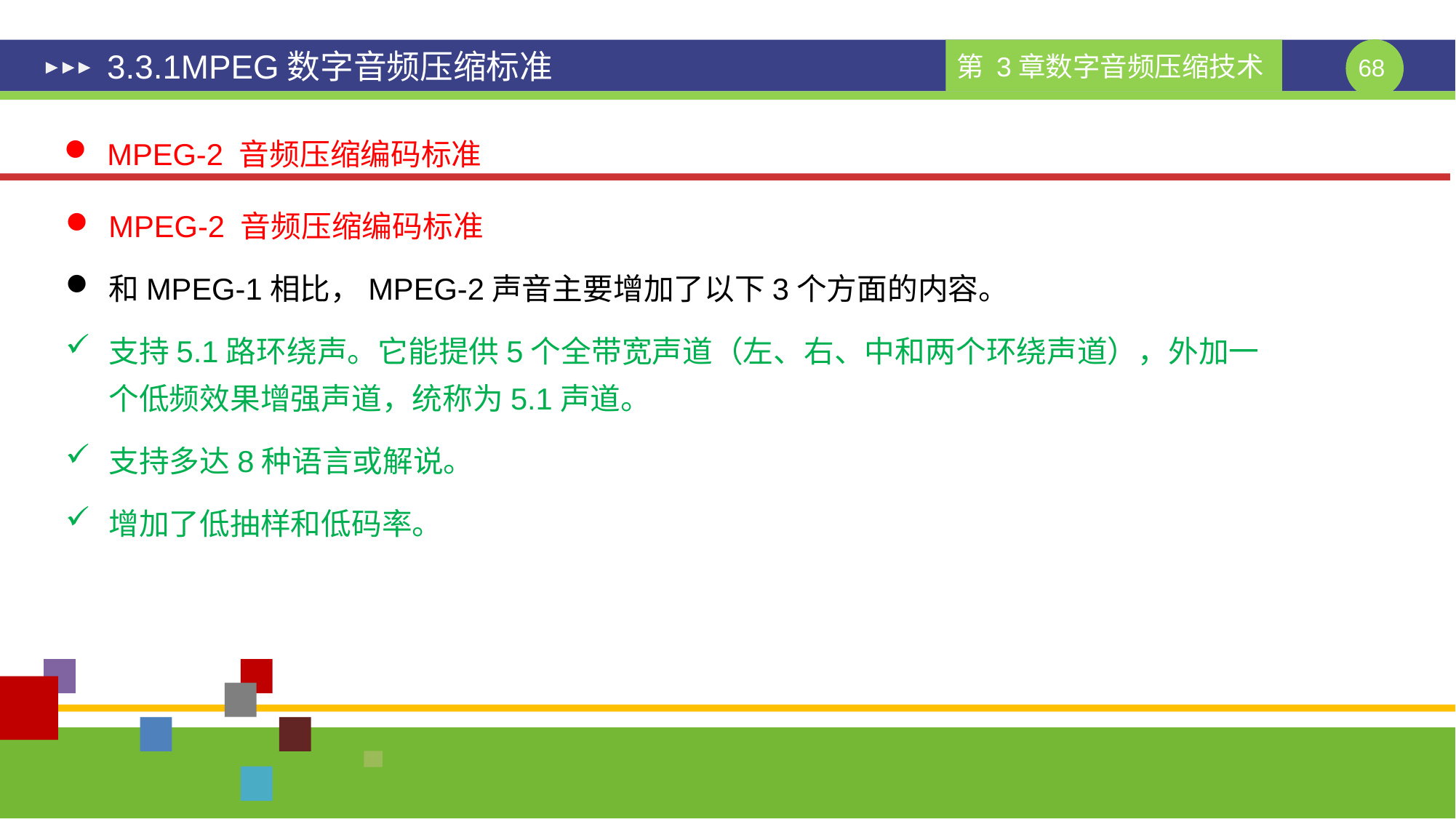

# 3.3.1MPEG数字音频压缩标准
MPEG-2 音频压缩编码标准

MPEG-2 音频压缩编码标准
和MPEG-1相比，MPEG-2声音主要增加了以下3个方面的内容。
支持5.1路环绕声。它能提供5个全带宽声道（左、右、中和两个环绕声道），外加一个低频效果增强声道，统称为5.1声道。
支持多达8种语言或解说。
增加了低抽样和低码率。